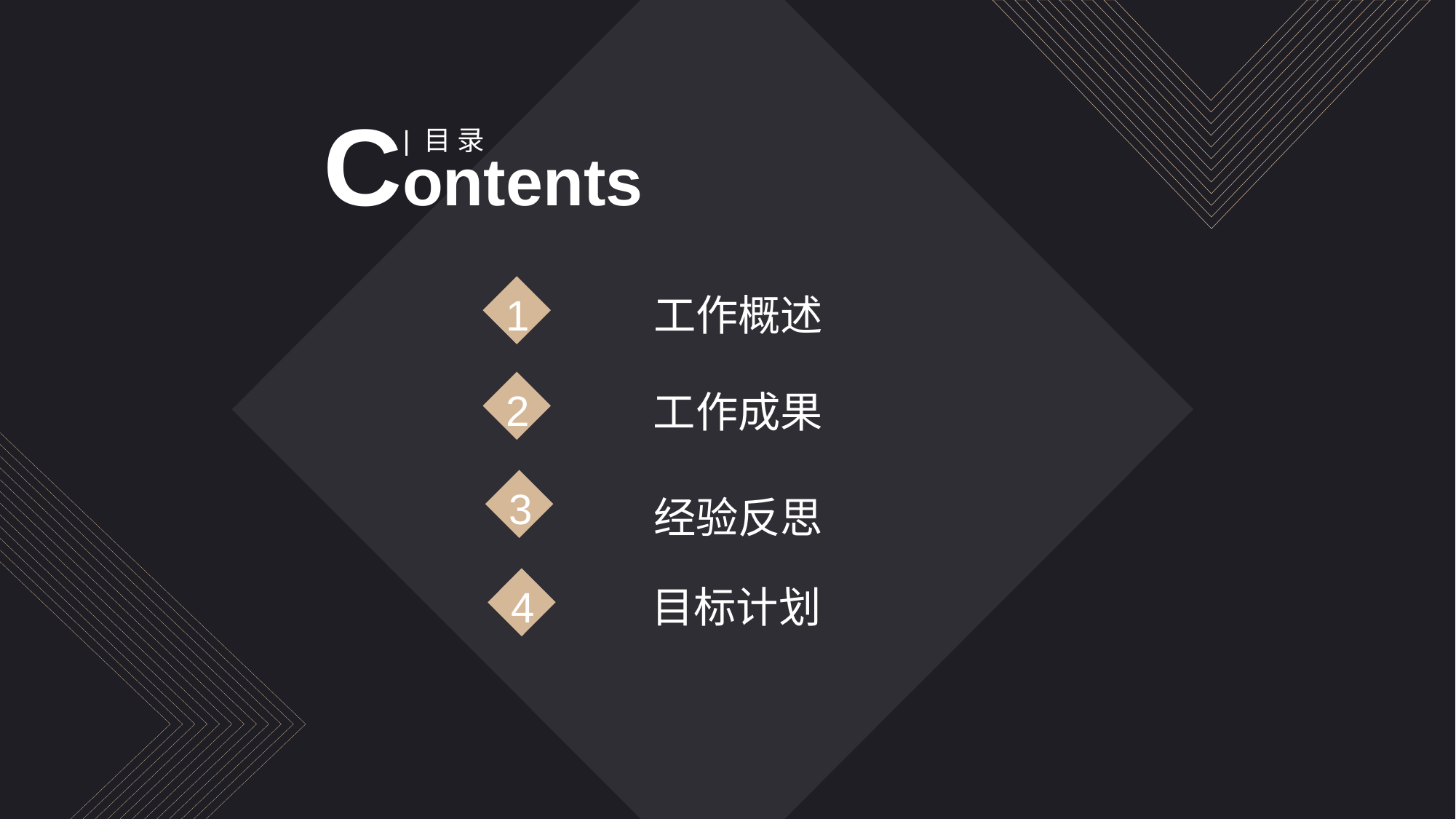

Contents
| 目 录

1
工作概述

2
工作成果

经验反思

3

4
目标计划